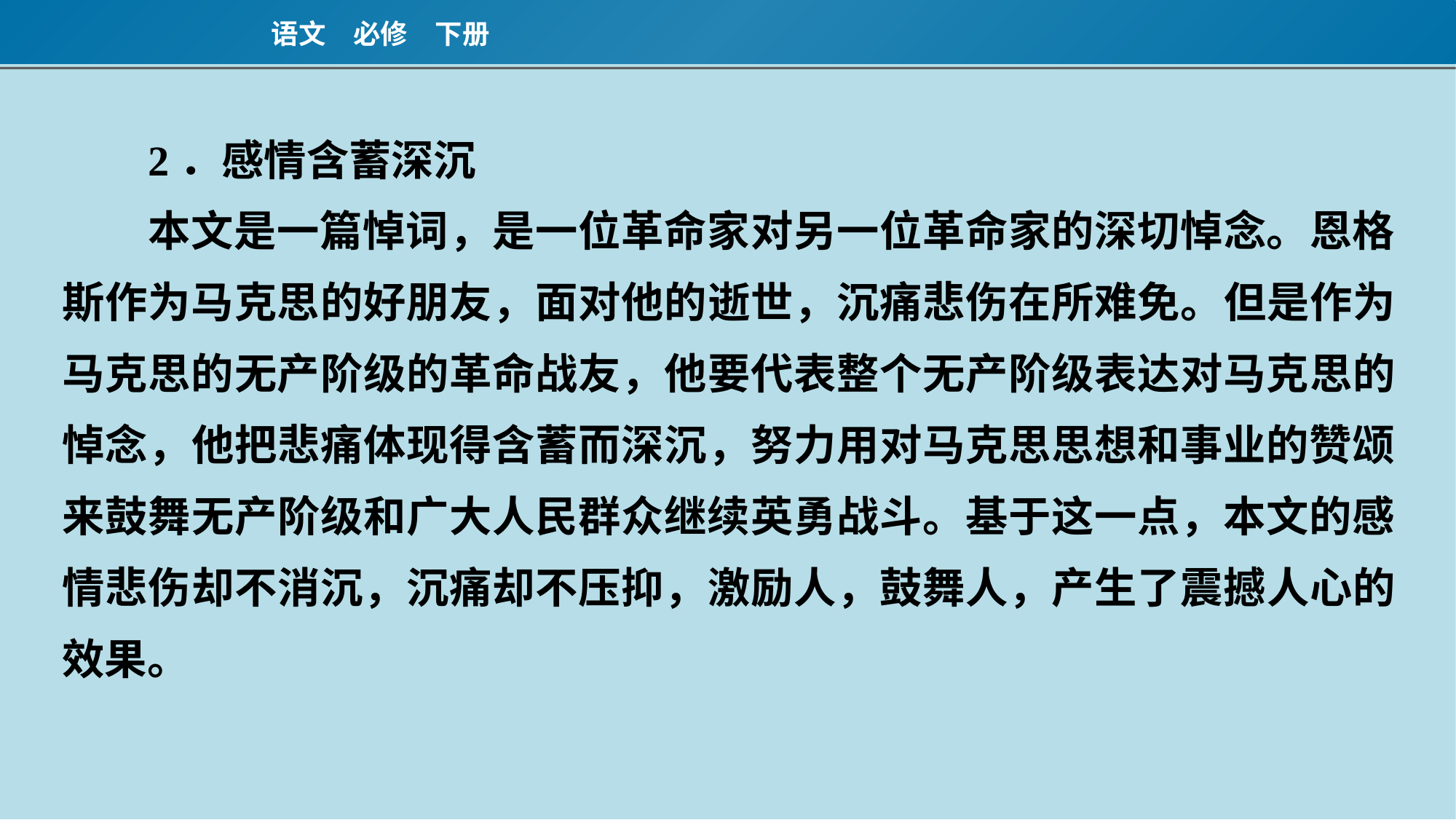

2．感情含蓄深沉
本文是一篇悼词，是一位革命家对另一位革命家的深切悼念。恩格斯作为马克思的好朋友，面对他的逝世，沉痛悲伤在所难免。但是作为马克思的无产阶级的革命战友，他要代表整个无产阶级表达对马克思的悼念，他把悲痛体现得含蓄而深沉，努力用对马克思思想和事业的赞颂来鼓舞无产阶级和广大人民群众继续英勇战斗。基于这一点，本文的感情悲伤却不消沉，沉痛却不压抑，激励人，鼓舞人，产生了震撼人心的效果。